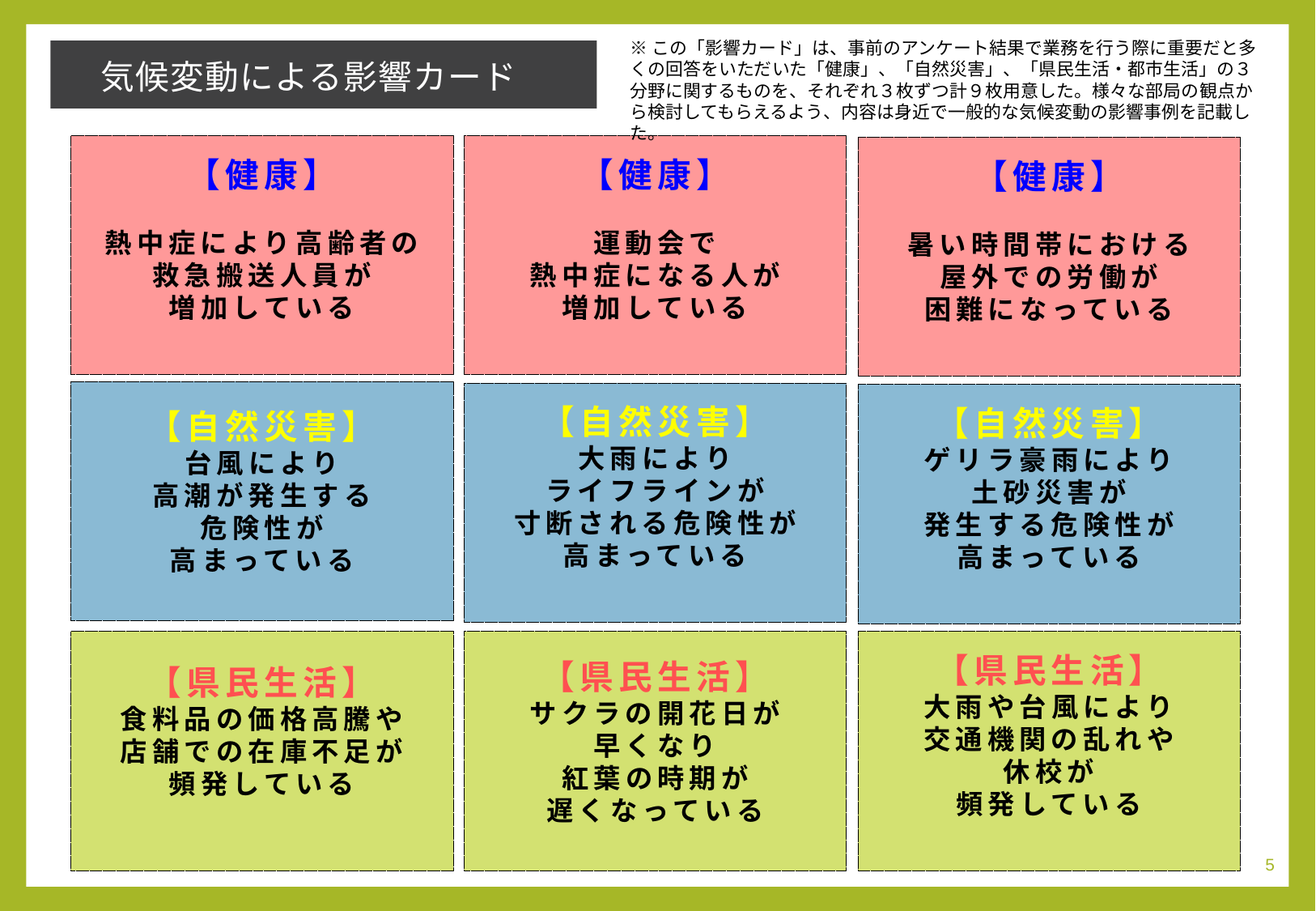

※この「影響カード」は、事前のアンケート結果で業務を行う際に重要だと多くの回答をいただいた「健康」、「自然災害」、「県民生活・都市生活」の３分野に関するものを、それぞれ３枚ずつ計９枚用意した。様々な部局の観点から検討してもらえるよう、内容は身近で一般的な気候変動の影響事例を記載した。

気候変動による影響カード

【健康】

運動会で
熱中症になる人が
増加している

【健康】

熱中症により高齢者の
救急搬送人員が
増加している

【健康】

暑い時間帯における
屋外での労働が
困難になっている

【自然災害】
台風により
高潮が発生する
危険性が
高まっている

【自然災害】
大雨により
ライフラインが
寸断される危険性が
高まっている

【自然災害】
ゲリラ豪雨により
土砂災害が
発生する危険性が
高まっている

【県民生活】
食料品の価格高騰や
店舗での在庫不足が
頻発している

【県民生活】
サクラの開花日が
早くなり
紅葉の時期が
遅くなっている

【県民生活】
大雨や台風により
交通機関の乱れや
休校が
頻発している
5